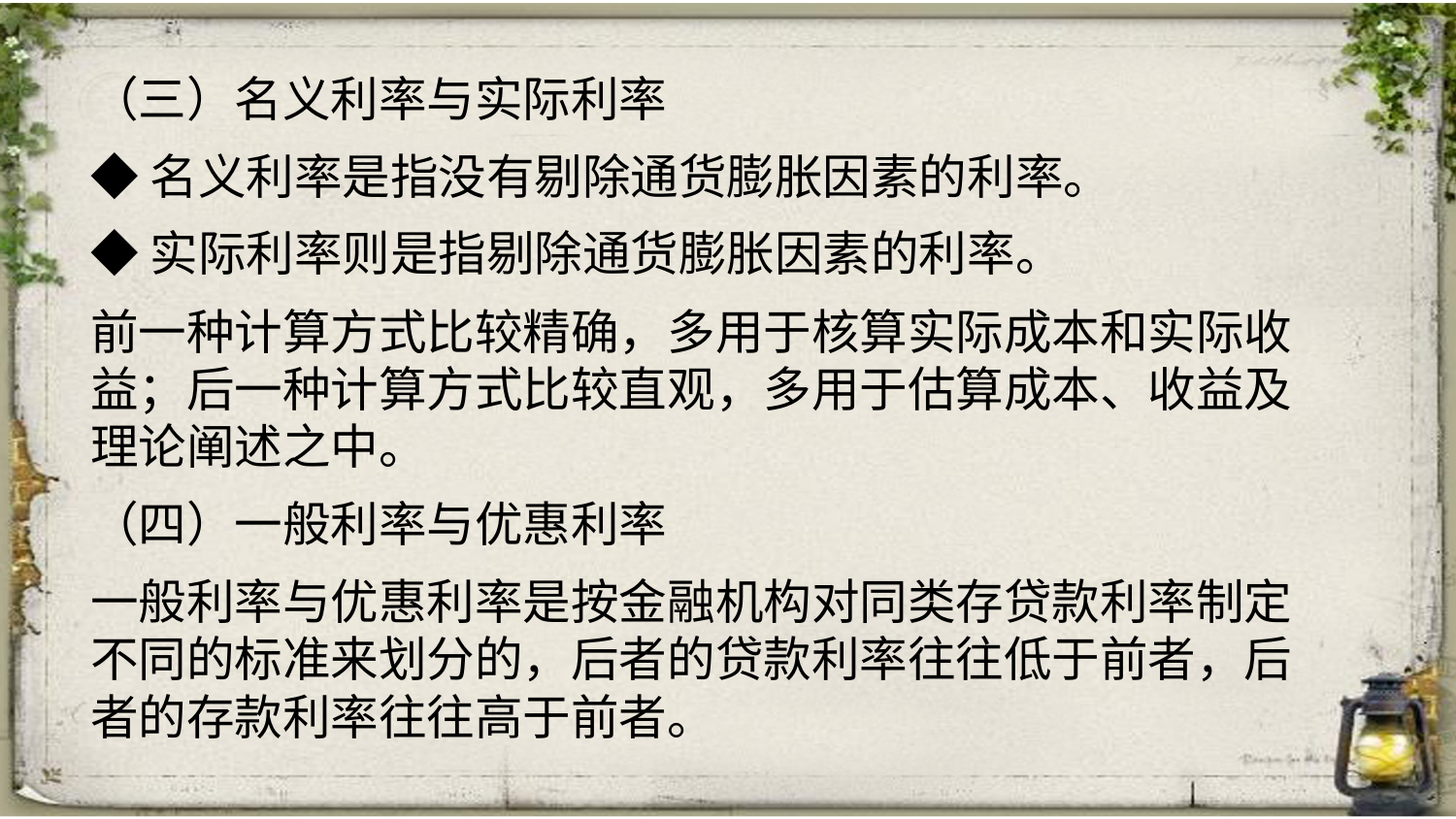

（三）名义利率与实际利率
◆名义利率是指没有剔除通货膨胀因素的利率。
◆实际利率则是指剔除通货膨胀因素的利率。
前一种计算方式比较精确，多用于核算实际成本和实际收益；后一种计算方式比较直观，多用于估算成本、收益及理论阐述之中。
（四）一般利率与优惠利率
一般利率与优惠利率是按金融机构对同类存贷款利率制定不同的标准来划分的，后者的贷款利率往往低于前者，后者的存款利率往往高于前者。